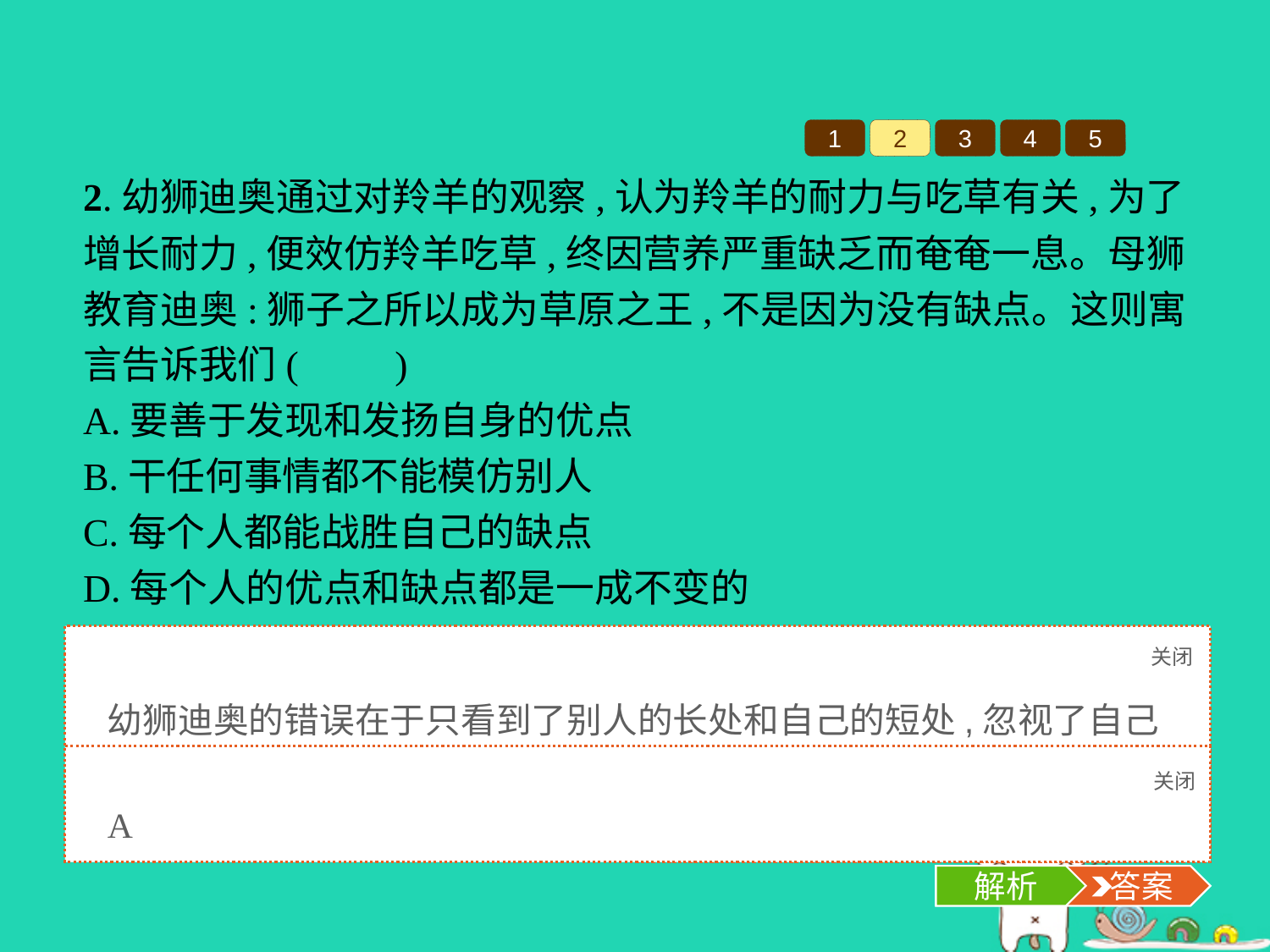

1
2
3
4
5
2.幼狮迪奥通过对羚羊的观察,认为羚羊的耐力与吃草有关,为了增长耐力,便效仿羚羊吃草,终因营养严重缺乏而奄奄一息。母狮教育迪奥:狮子之所以成为草原之王,不是因为没有缺点。这则寓言告诉我们(　　)
A.要善于发现和发扬自身的优点
B.干任何事情都不能模仿别人
C.每个人都能战胜自己的缺点
D.每个人的优点和缺点都是一成不变的

关闭
解析

幼狮迪奥的错误在于只看到了别人的长处和自己的短处,忽视了自己的长处,故正确答案是A项。

关闭
解析
  答案

A
解析
  答案